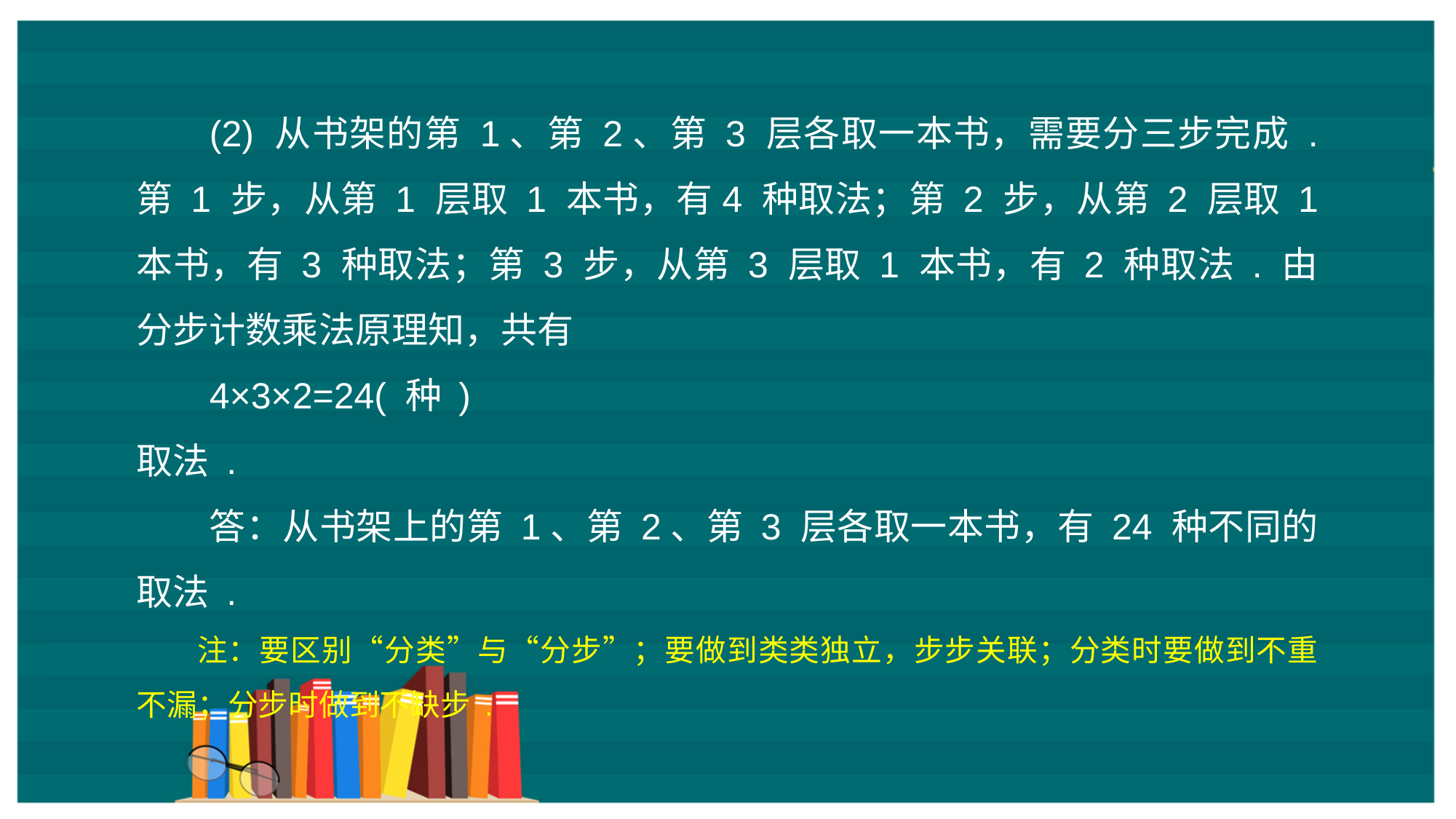

(2) 从书架的第 1、第 2、第 3 层各取一本书，需要分三步完成 . 第 1 步，从第 1 层取 1 本书，有4 种取法；第 2 步，从第 2 层取 1 本书，有 3 种取法；第 3 步，从第 3 层取 1 本书，有 2 种取法 . 由分步计数乘法原理知，共有
4×3×2=24( 种 )
取法 .
答：从书架上的第 1、第 2、第 3 层各取一本书，有 24 种不同的取法 .
注：要区别“分类”与“分步”；要做到类类独立，步步关联；分类时要做到不重不漏；分步时做到不缺步 .